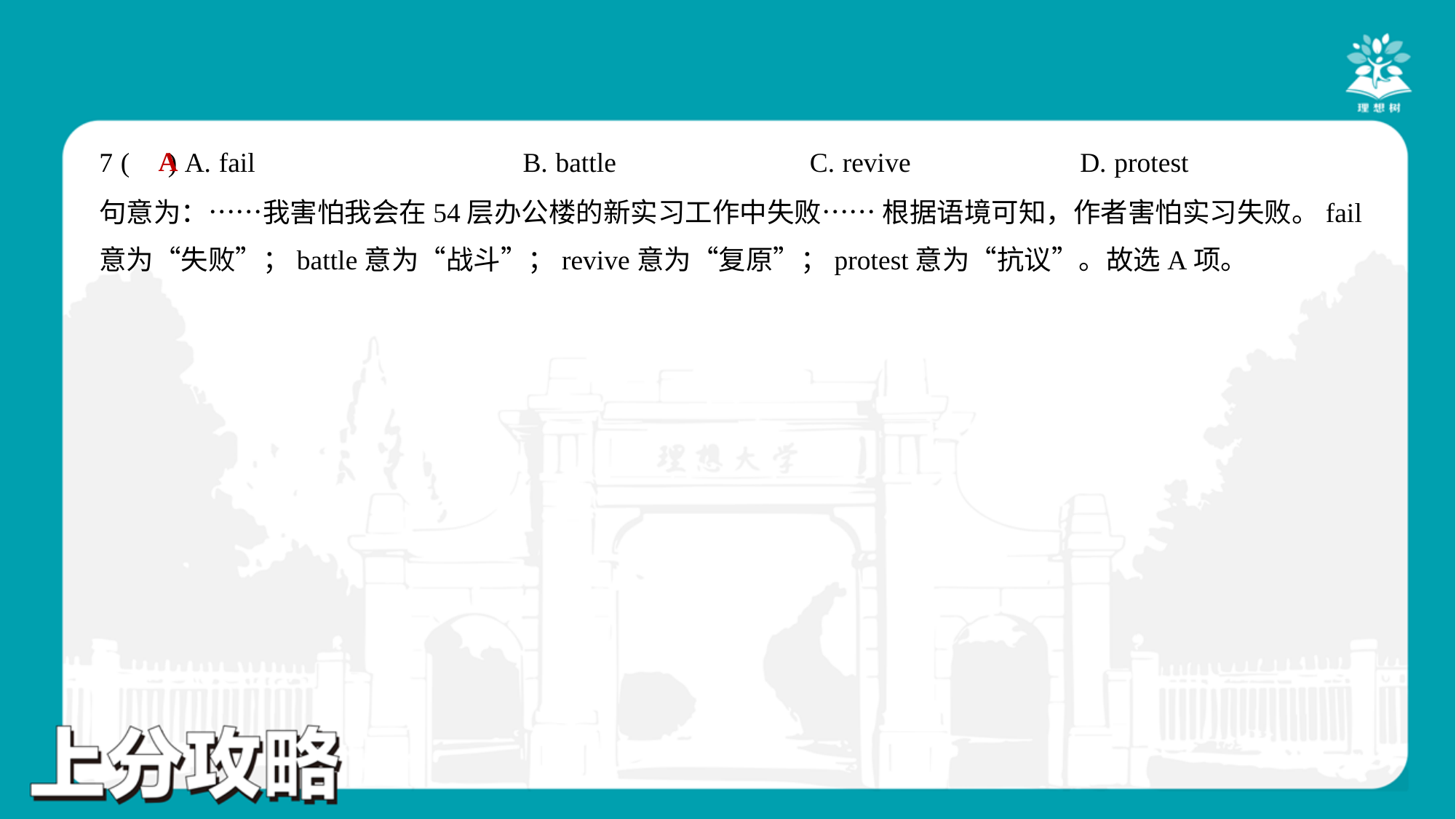

A
7 (     ) A. fail	B. battle	C. revive	D. protest
句意为：……我害怕我会在54层办公楼的新实习工作中失败…… 根据语境可知，作者害怕实习失败。fail
意为“失败”；battle意为“战斗”；revive意为“复原”；protest意为“抗议”。故选A项。